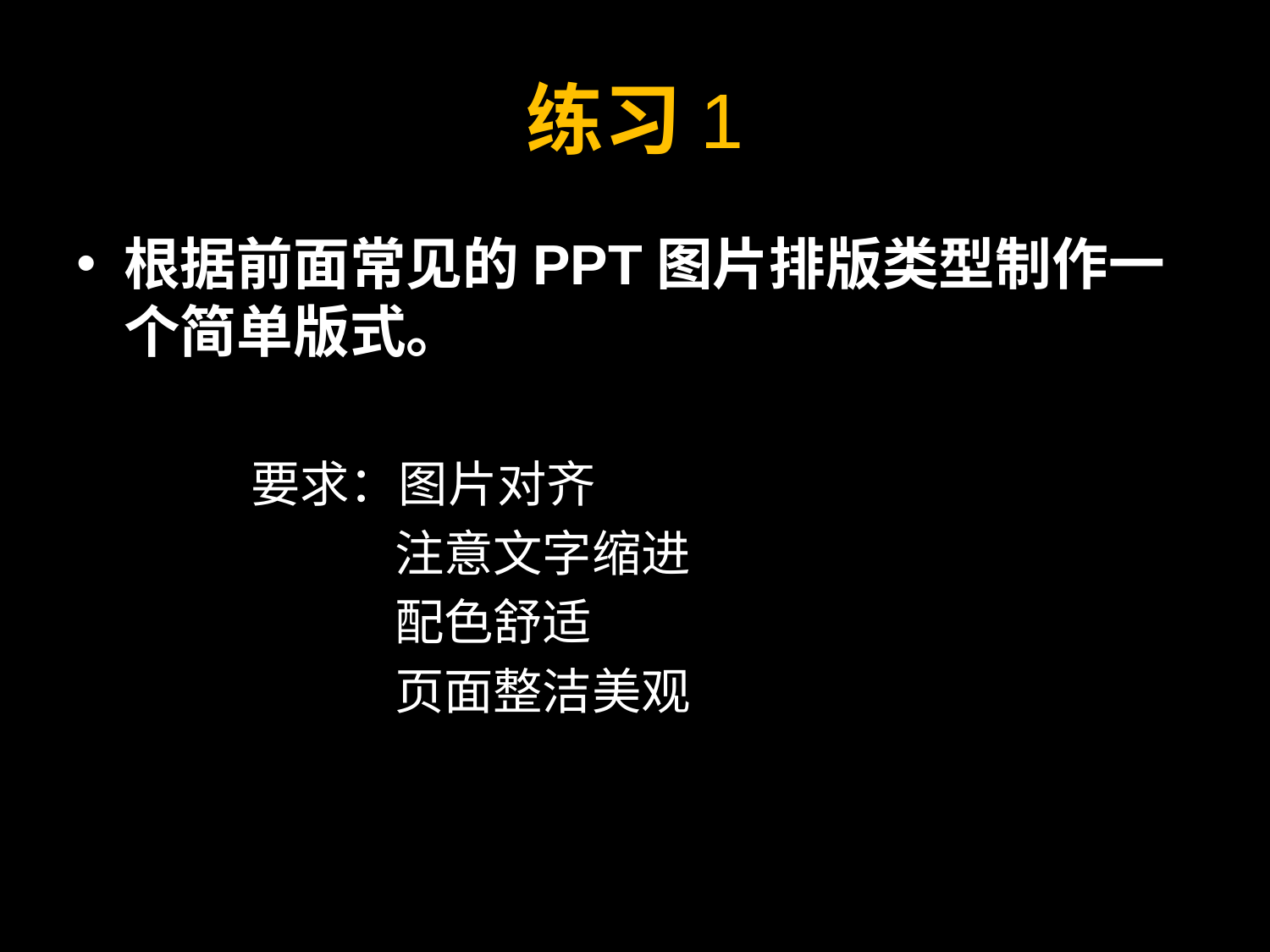

# 练习1
根据前面常见的PPT图片排版类型制作一个简单版式。

要求：图片对齐
            注意文字缩进
            配色舒适
            页面整洁美观